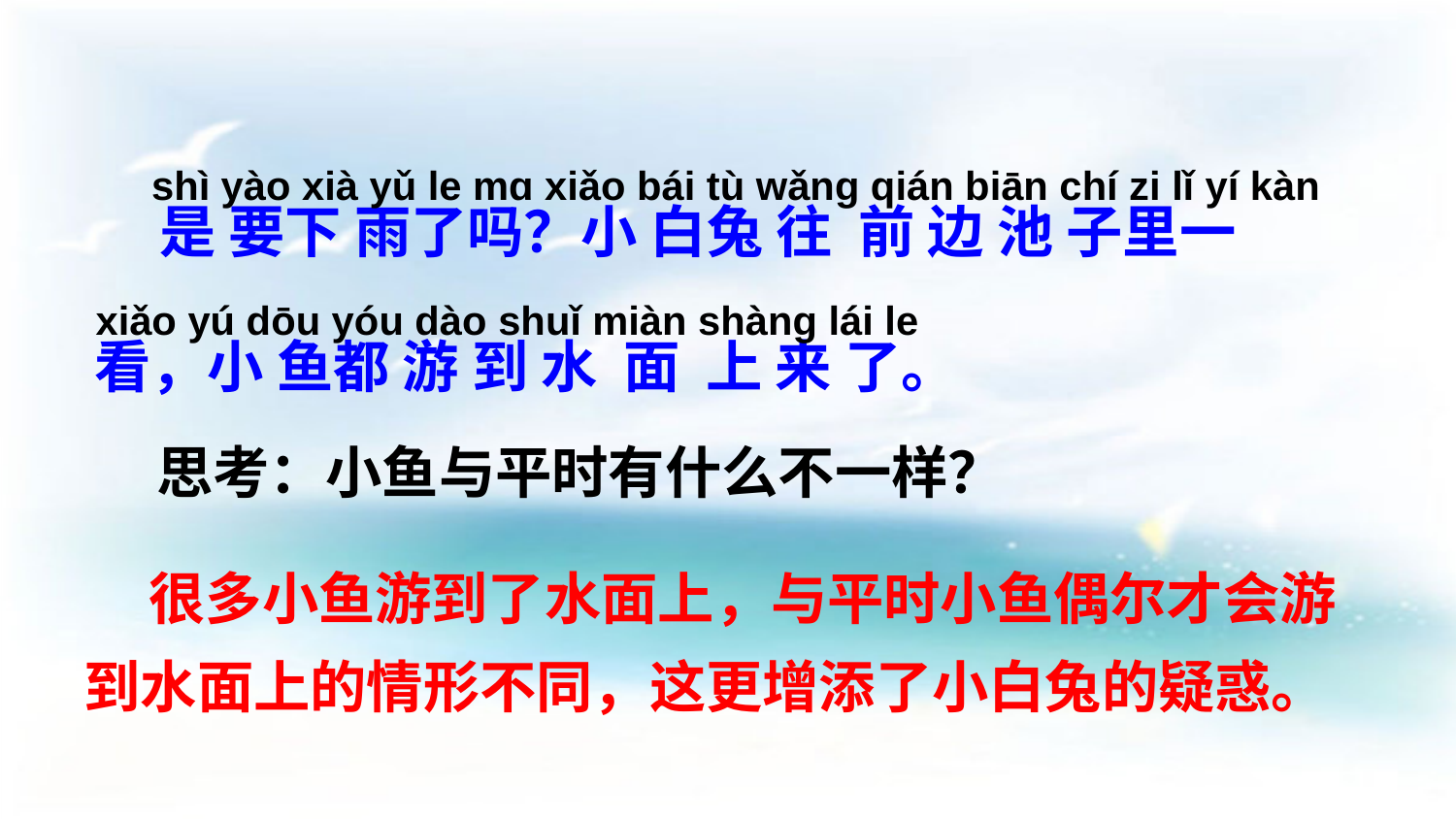

shì yào xià yǔ le mɑ xiǎo bái tù wǎnɡ qián biān chí zi lǐ yí kàn xiǎo yú dōu yóu dào shuǐ miàn shànɡ lái le
    是 要下 雨了吗？小 白兔 往  前 边 池 子里一看，小 鱼都 游 到 水  面  上 来 了。
    思考：小鱼与平时有什么不一样？
    很多小鱼游到了水面上，与平时小鱼偶尔才会游到水面上的情形不同，这更增添了小白兔的疑惑。